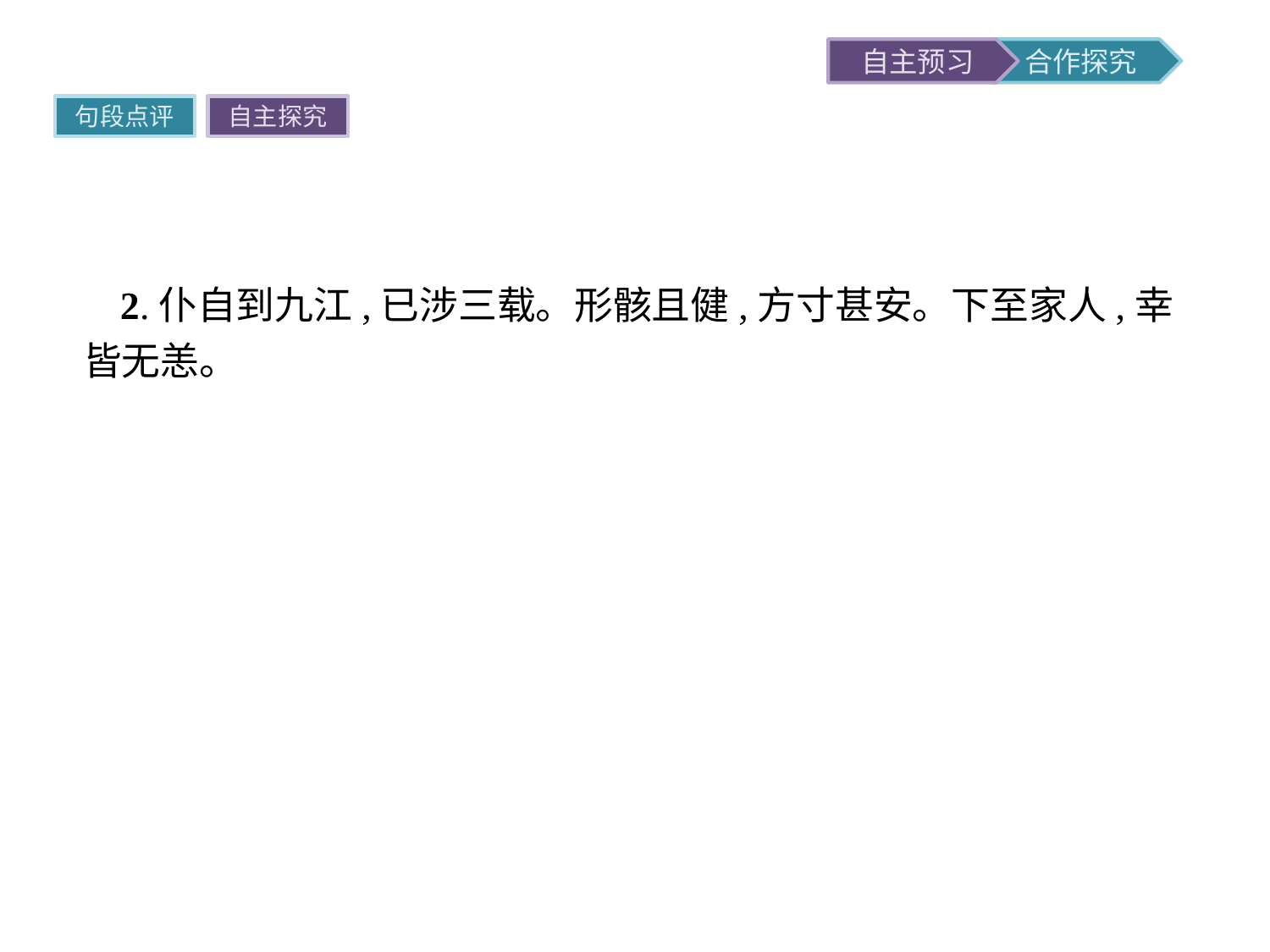

句段点评
自主探究
2.仆自到九江,已涉三载。形骸且健,方寸甚安。下至家人,幸皆无恙。
翻译我自从到了九江,已经过了三年。身体还算健康,心情很平静。下到我的家人,所幸他们身体都还好。
点评这段话指出诗人被贬九江已三年,身心俱安,家中老小,均在眼前,也很健康。此处如果说“形骸且健”是真心话,那么“方寸甚安”就是违心话,目的是为了安慰正在病中且同遭贬谪的微之,算得上是一番苦心、一片真情了。